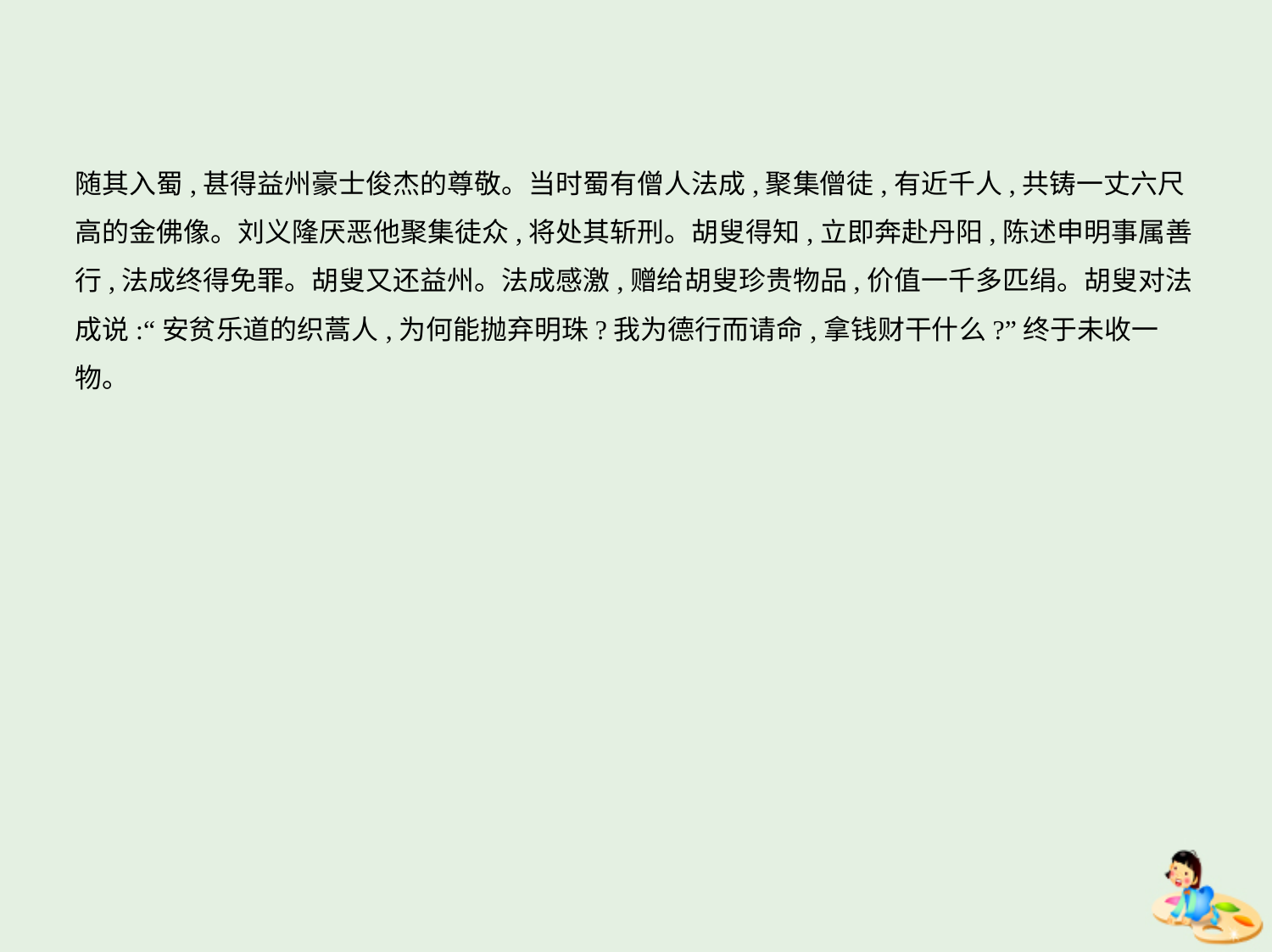

随其入蜀,甚得益州豪士俊杰的尊敬。当时蜀有僧人法成,聚集僧徒,有近千人,共铸一丈六尺
高的金佛像。刘义隆厌恶他聚集徒众,将处其斩刑。胡叟得知,立即奔赴丹阳,陈述申明事属善
行,法成终得免罪。胡叟又还益州。法成感激,赠给胡叟珍贵物品,价值一千多匹绢。胡叟对法
成说:“安贫乐道的织蒿人,为何能抛弃明珠?我为德行而请命,拿钱财干什么?”终于未收一物。